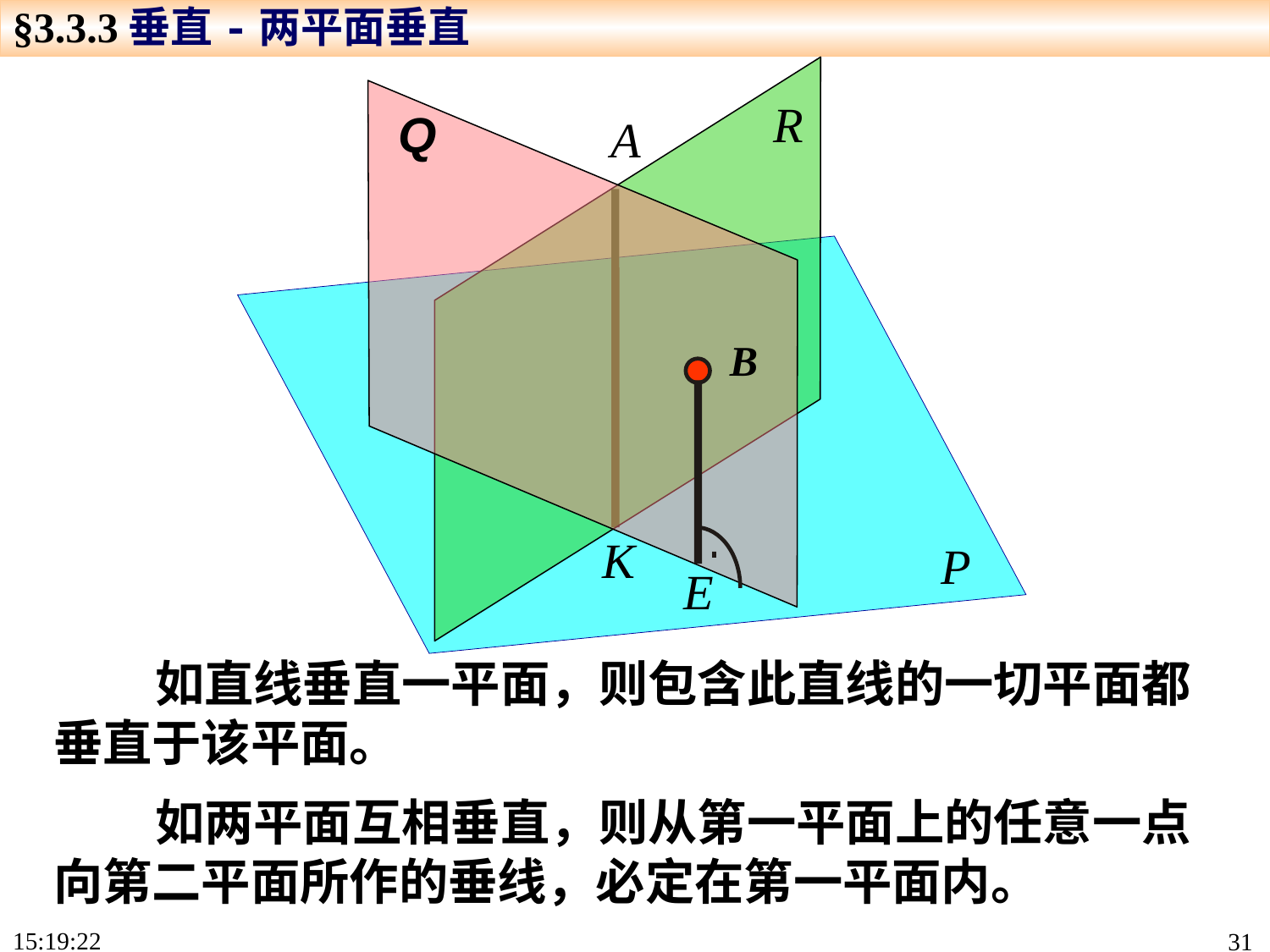

§3.3.3垂直-两平面垂直

R

Q
A

B

E
K
P
        如直线垂直一平面，则包含此直线的一切平面都垂直于该平面。
        如两平面互相垂直，则从第一平面上的任意一点向第二平面所作的垂线，必定在第一平面内。
15:19:22
31